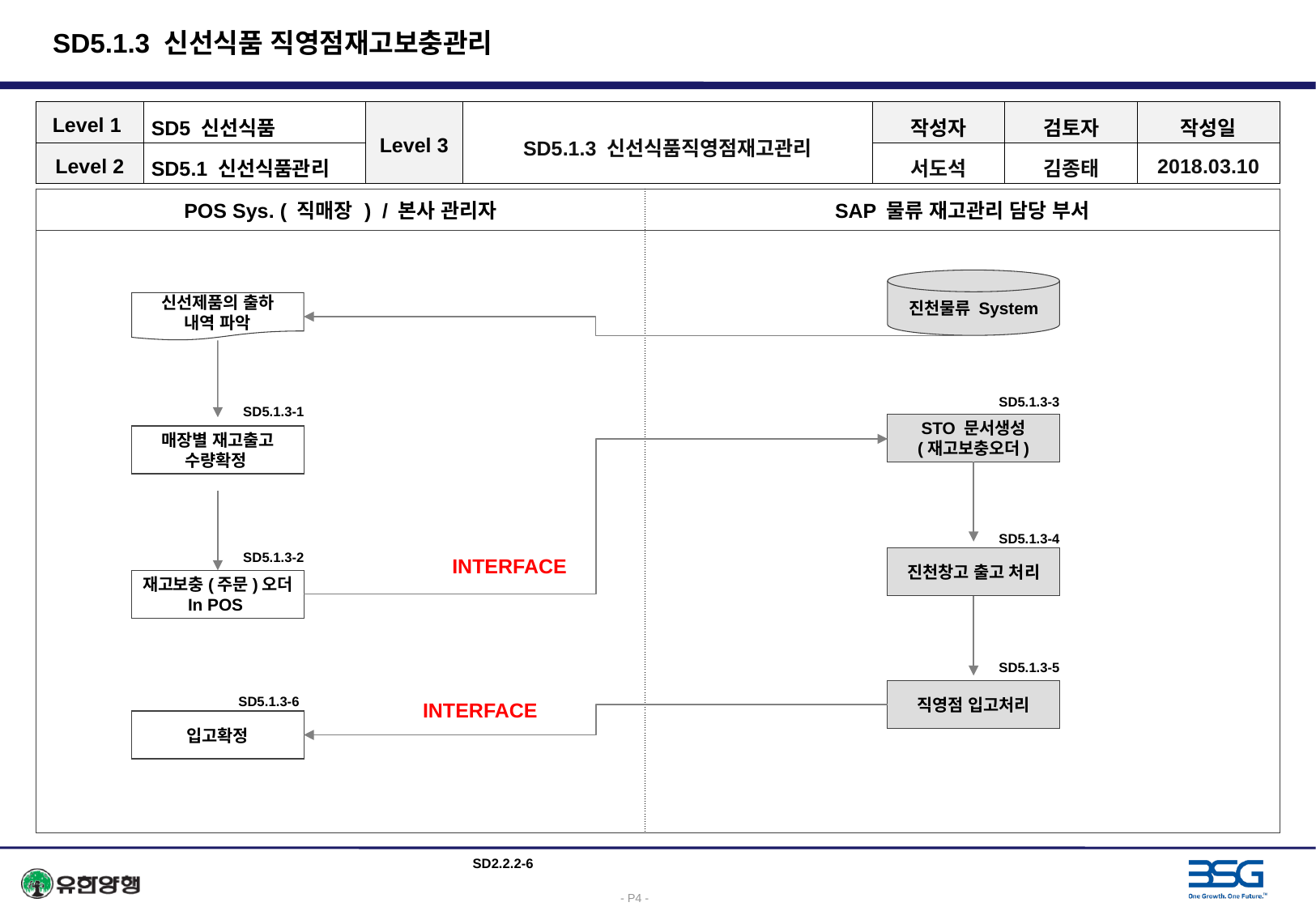

# SD5.1.3 신선식품 직영점재고보충관리
| Level 1 | SD5 신선식품 | Level 3 | SD5.1.3 신선식품직영점재고관리 | 작성자 | 검토자 | 작성일 |
| --- | --- | --- | --- | --- | --- | --- |
| Level 2 | SD5.1 신선식품관리 |  |  | 서도석 | 김종태 | 2018.03.10 |
| POS Sys. ( 직매장 ) / 본사 관리자 | SAP 물류 재고관리 담당 부서 |
| --- | --- |
|  |  |
진천물류 System
신선제품의 출하
내역 파악
SD5.1.3-3
SD5.1.3-1
STO 문서생성
(재고보충오더)
매장별 재고출고 수량확정
SD5.1.3-4
SD5.1.3-2
INTERFACE
진천창고 출고 처리
재고보충(주문)오더
In POS
SD5.1.3-5
직영점 입고처리
SD5.1.3-6
INTERFACE
입고확정
SD2.2.2-6